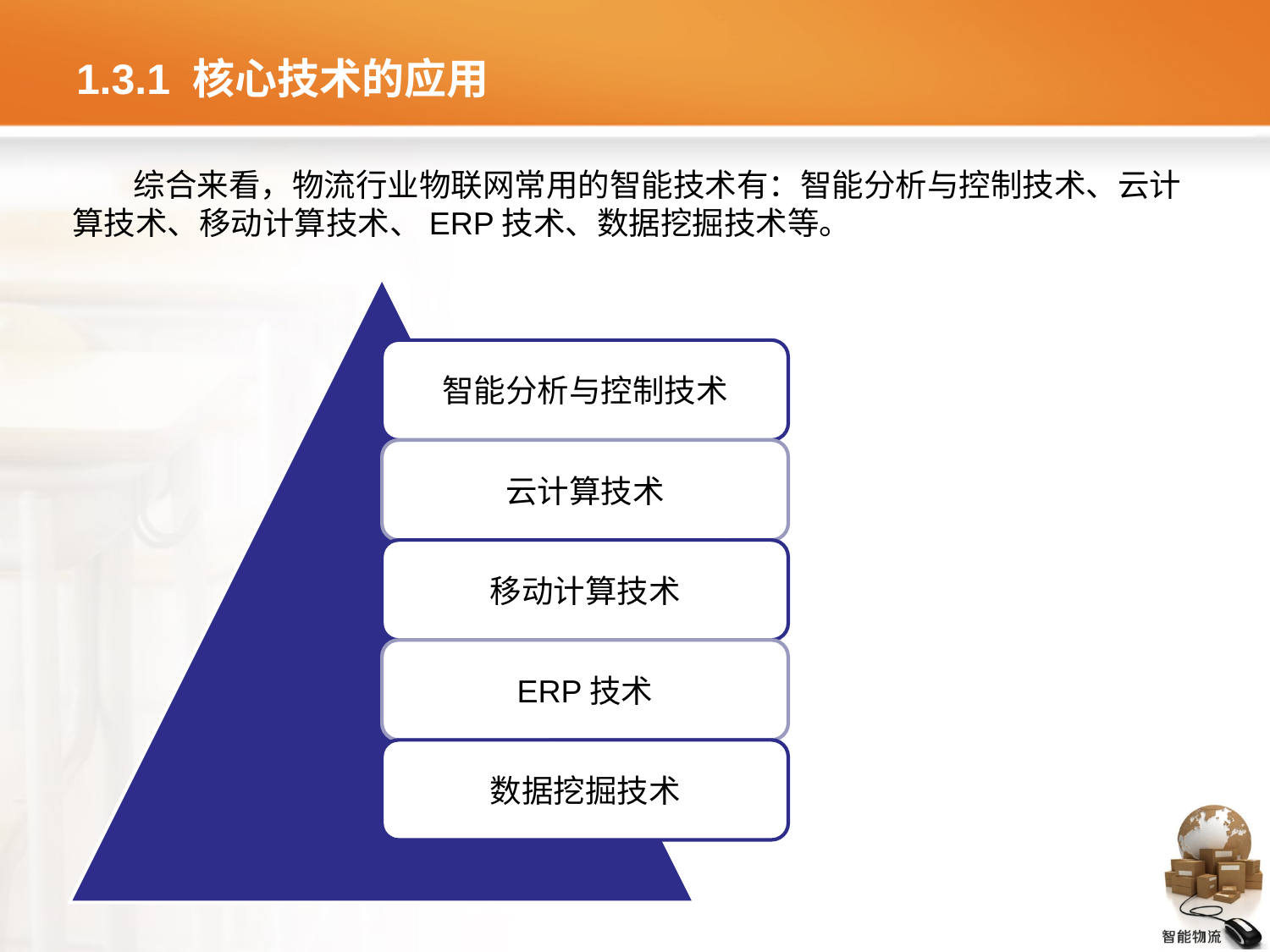

# 1.3.1 核心技术的应用
综合来看，物流行业物联网常用的智能技术有：智能分析与控制技术、云计算技术、移动计算技术、ERP技术、数据挖掘技术等。

智能分析与控制技术
云计算技术
移动计算技术
ERP技术
数据挖掘技术